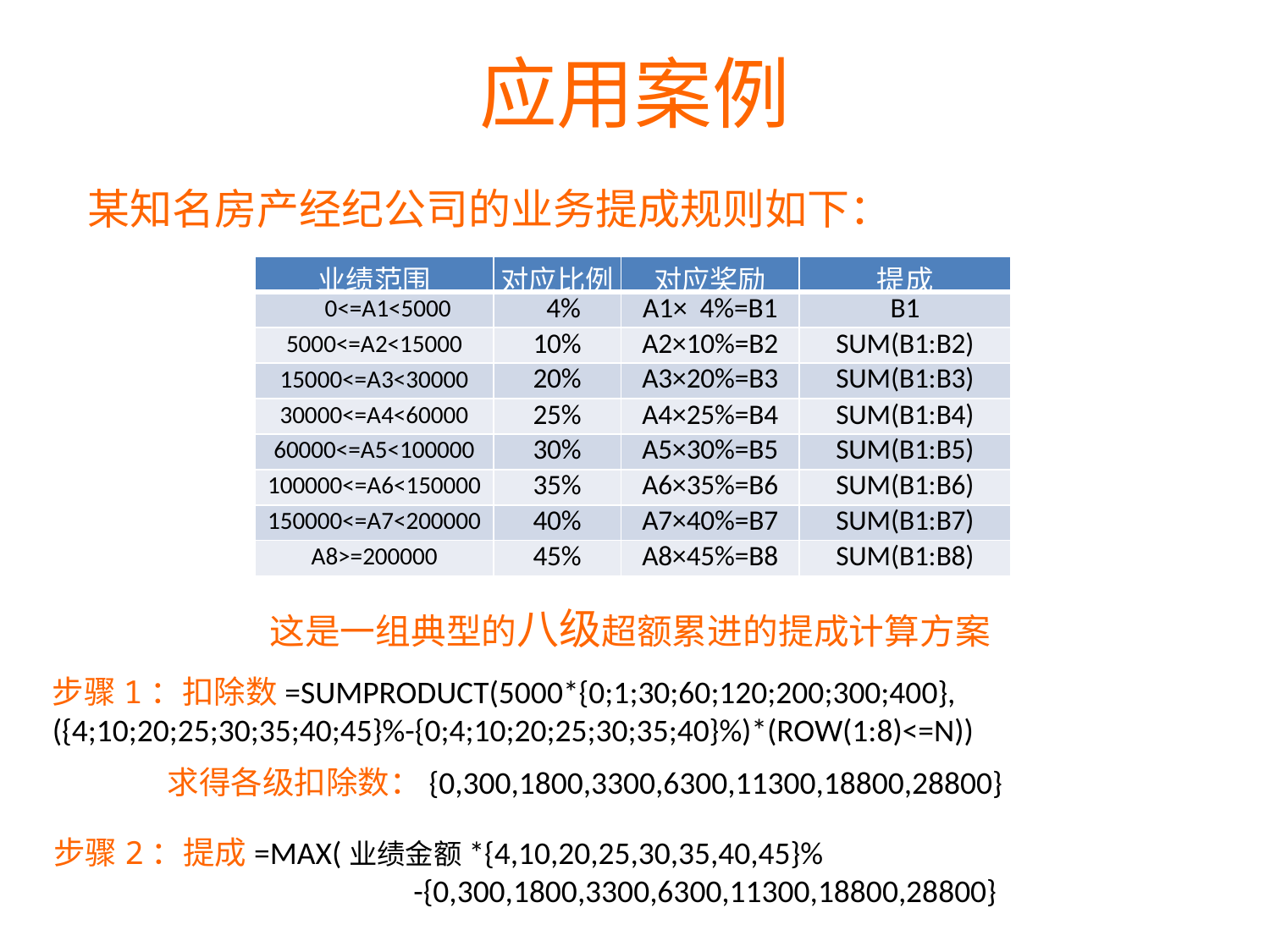

应用案例
某知名房产经纪公司的业务提成规则如下：
| 业绩范围 | 对应比例 | 对应奖励 | 提成 |
| --- | --- | --- | --- |
| 0<=A1<5000 | 4% | A1× 4%=B1 | B1 |
| 5000<=A2<15000 | 10% | A2×10%=B2 | SUM(B1:B2) |
| 15000<=A3<30000 | 20% | A3×20%=B3 | SUM(B1:B3) |
| 30000<=A4<60000 | 25% | A4×25%=B4 | SUM(B1:B4) |
| 60000<=A5<100000 | 30% | A5×30%=B5 | SUM(B1:B5) |
| 100000<=A6<150000 | 35% | A6×35%=B6 | SUM(B1:B6) |
| 150000<=A7<200000 | 40% | A7×40%=B7 | SUM(B1:B7) |
| A8>=200000 | 45% | A8×45%=B8 | SUM(B1:B8) |
这是一组典型的八级超额累进的提成计算方案
步骤1：扣除数=SUMPRODUCT(5000*{0;1;30;60;120;200;300;400}, 	({4;10;20;25;30;35;40;45}%-{0;4;10;20;25;30;35;40}%)*(ROW(1:8)<=N))
求得各级扣除数：{0,300,1800,3300,6300,11300,18800,28800}
步骤2：提成=MAX(业绩金额*{4,10,20,25,30,35,40,45}%
                                                  -{0,300,1800,3300,6300,11300,18800,28800}